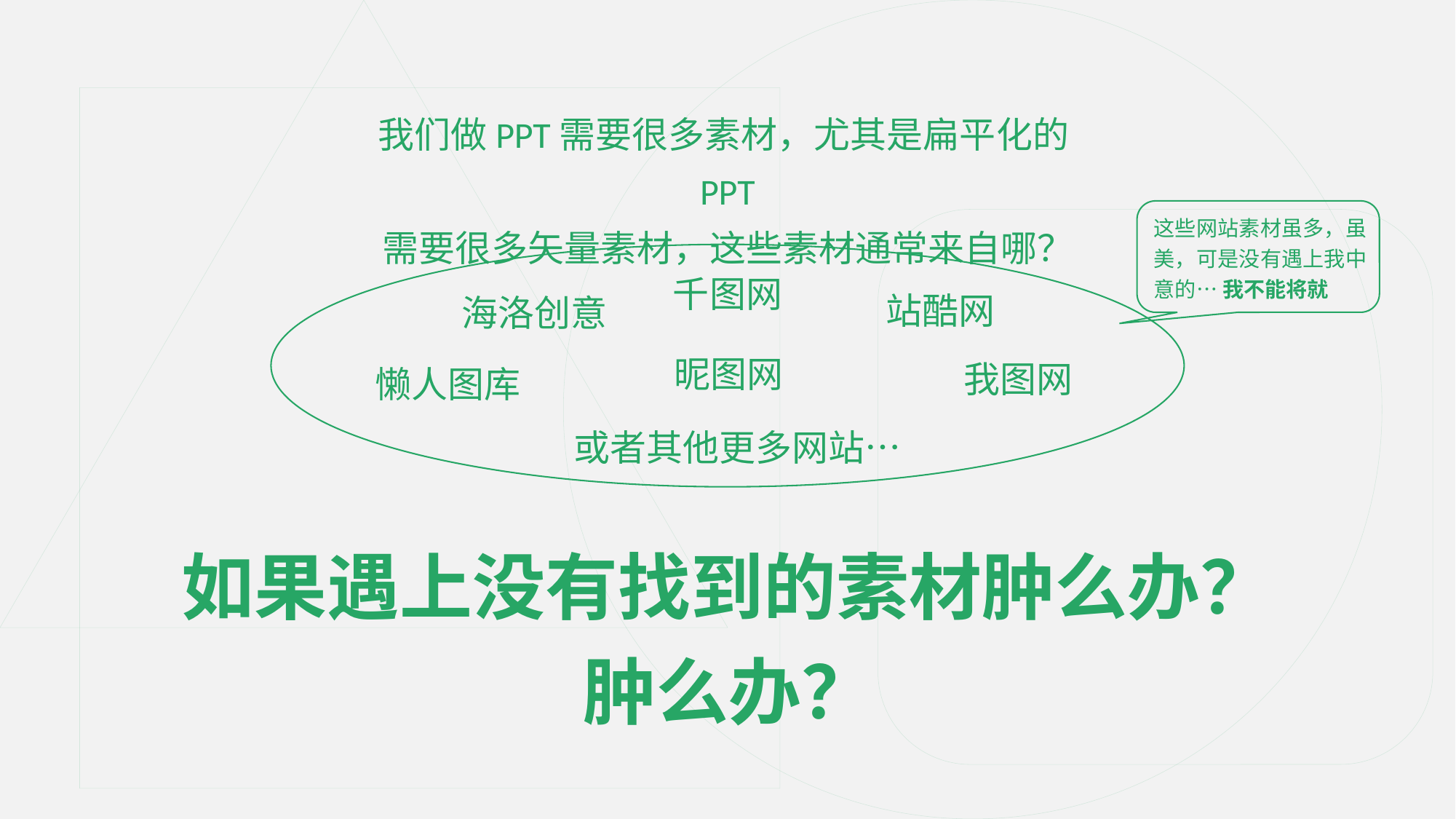

我们做PPT需要很多素材，尤其是扁平化的PPT
需要很多矢量素材，这些素材通常来自哪？

这些网站素材虽多，虽美，可是没有遇上我中意的… 我不能将就

千图网
站酷网
海洛创意
昵图网
我图网
懒人图库
或者其他更多网站…
如果遇上没有找到的素材肿么办？
肿么办？